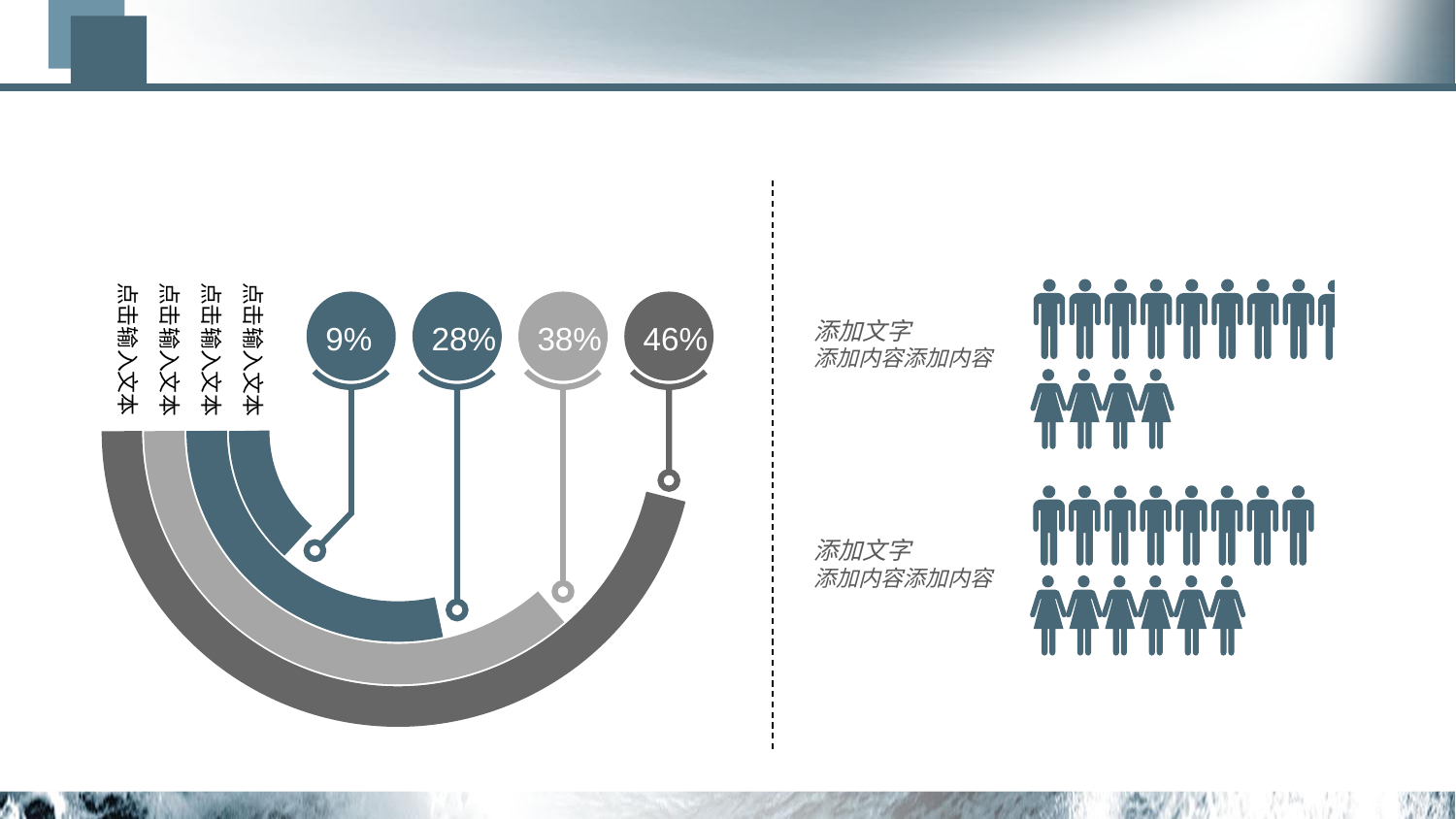

点击输入文本
点击输入文本
点击输入文本
点击输入文本

9%

28%

46%

38%

添加文字
添加内容添加内容

添加文字
添加内容添加内容